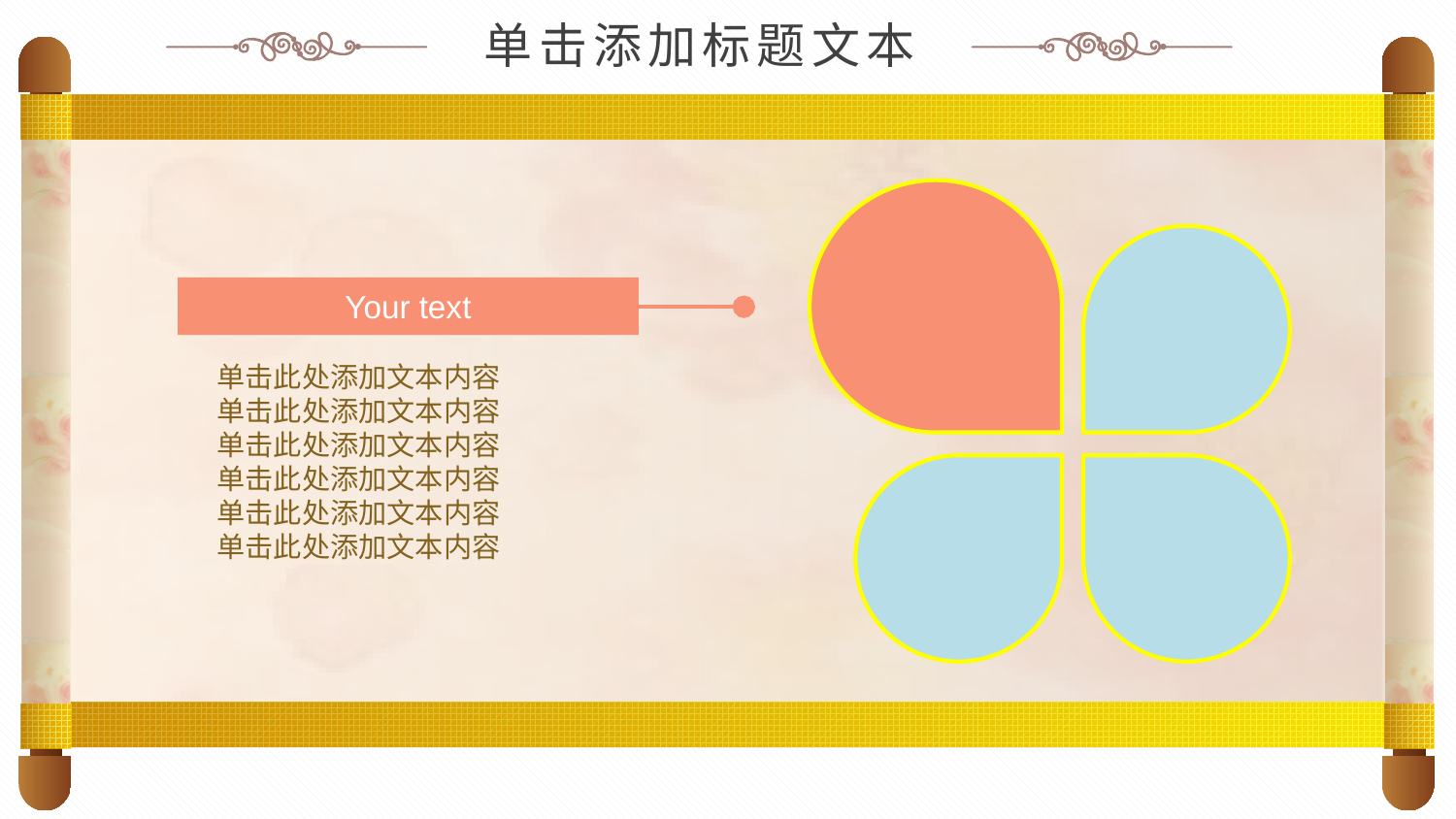

单击添加标题文本

Your text
单击此处添加文本内容
单击此处添加文本内容
单击此处添加文本内容
单击此处添加文本内容
单击此处添加文本内容
单击此处添加文本内容